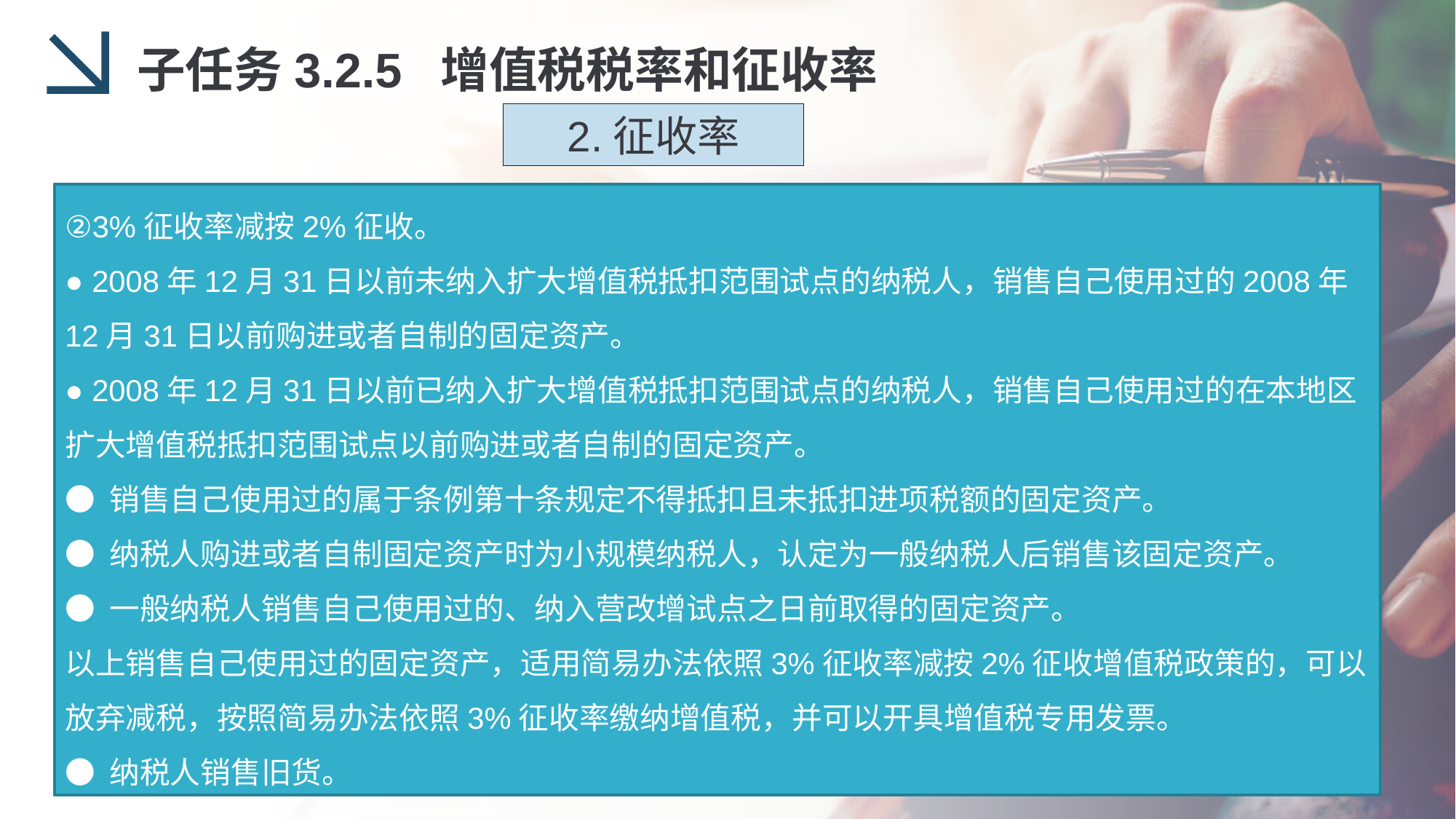

子任务3.2.5  增值税税率和征收率
2.征收率
②3%征收率减按2%征收。
● 2008年12月31日以前未纳入扩大增值税抵扣范围试点的纳税人，销售自己使用过的2008年12月31日以前购进或者自制的固定资产。
● 2008年12月31日以前已纳入扩大增值税抵扣范围试点的纳税人，销售自己使用过的在本地区扩大增值税抵扣范围试点以前购进或者自制的固定资产。
● 销售自己使用过的属于条例第十条规定不得抵扣且未抵扣进项税额的固定资产。
● 纳税人购进或者自制固定资产时为小规模纳税人，认定为一般纳税人后销售该固定资产。
● 一般纳税人销售自己使用过的、纳入营改增试点之日前取得的固定资产。
以上销售自己使用过的固定资产，适用简易办法依照3%征收率减按2%征收增值税政策的，可以放弃减税，按照简易办法依照3%征收率缴纳增值税，并可以开具增值税专用发票。
● 纳税人销售旧货。